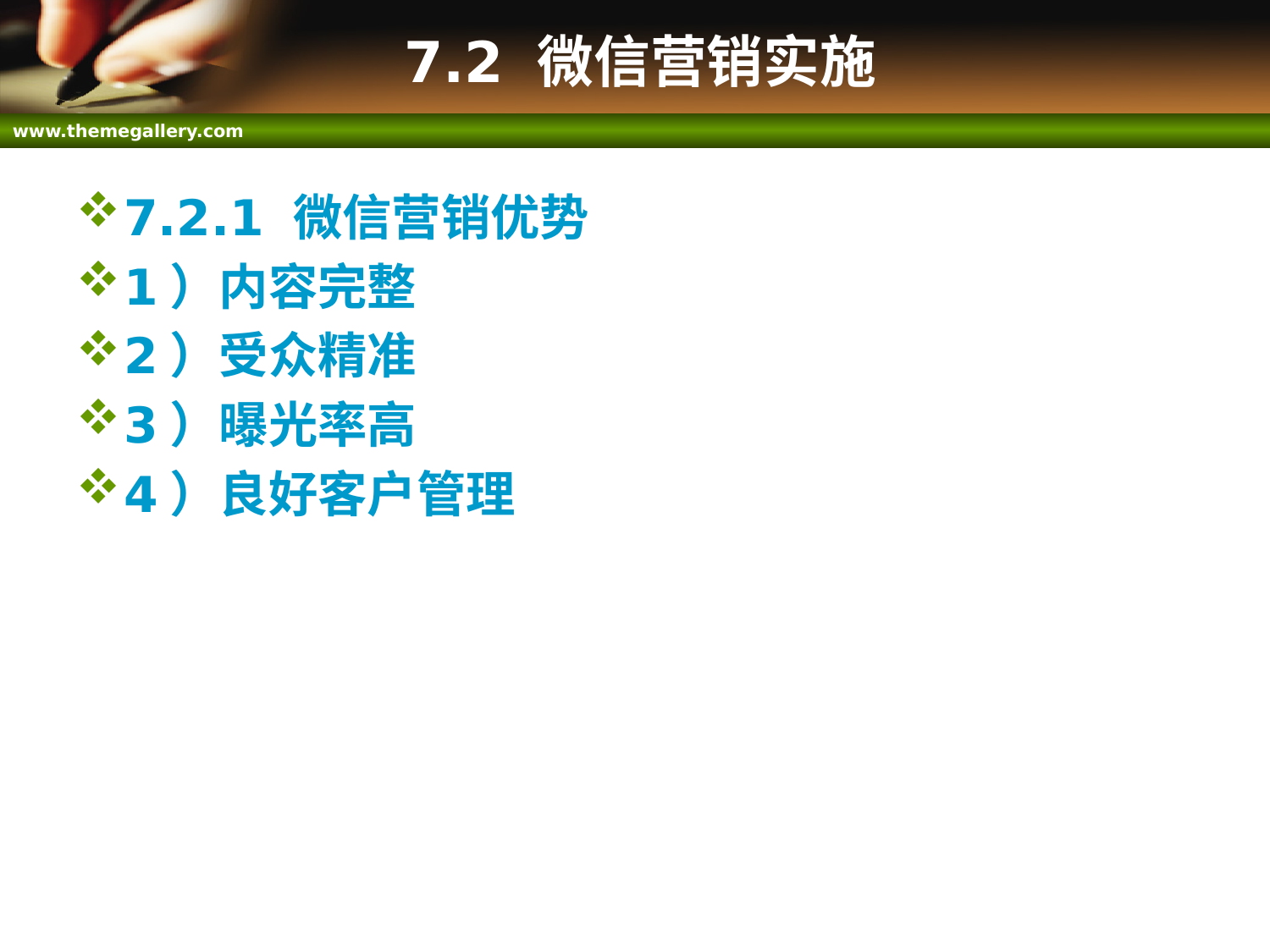

# 7.2 微信营销实施
7.2.1 微信营销优势
1）内容完整
2）受众精准
3）曝光率高
4）良好客户管理